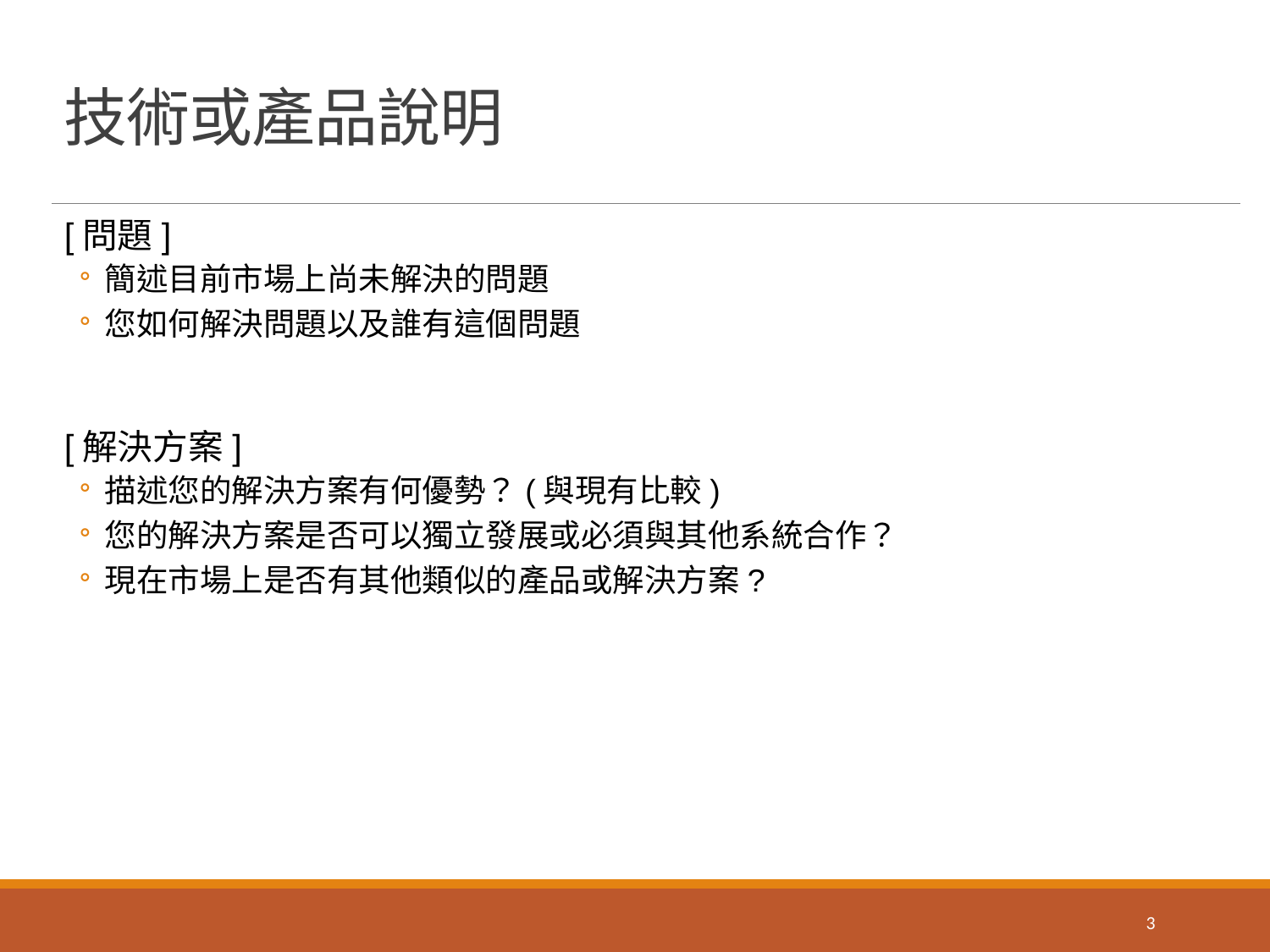

# 技術或產品說明
[問題]
簡述目前市場上尚未解決的問題
您如何解決問題以及誰有這個問題

[解決方案]
描述您的解決方案有何優勢？(與現有比較)
您的解決方案是否可以獨立發展或必須與其他系統合作？
現在市場上是否有其他類似的產品或解決方案?

3